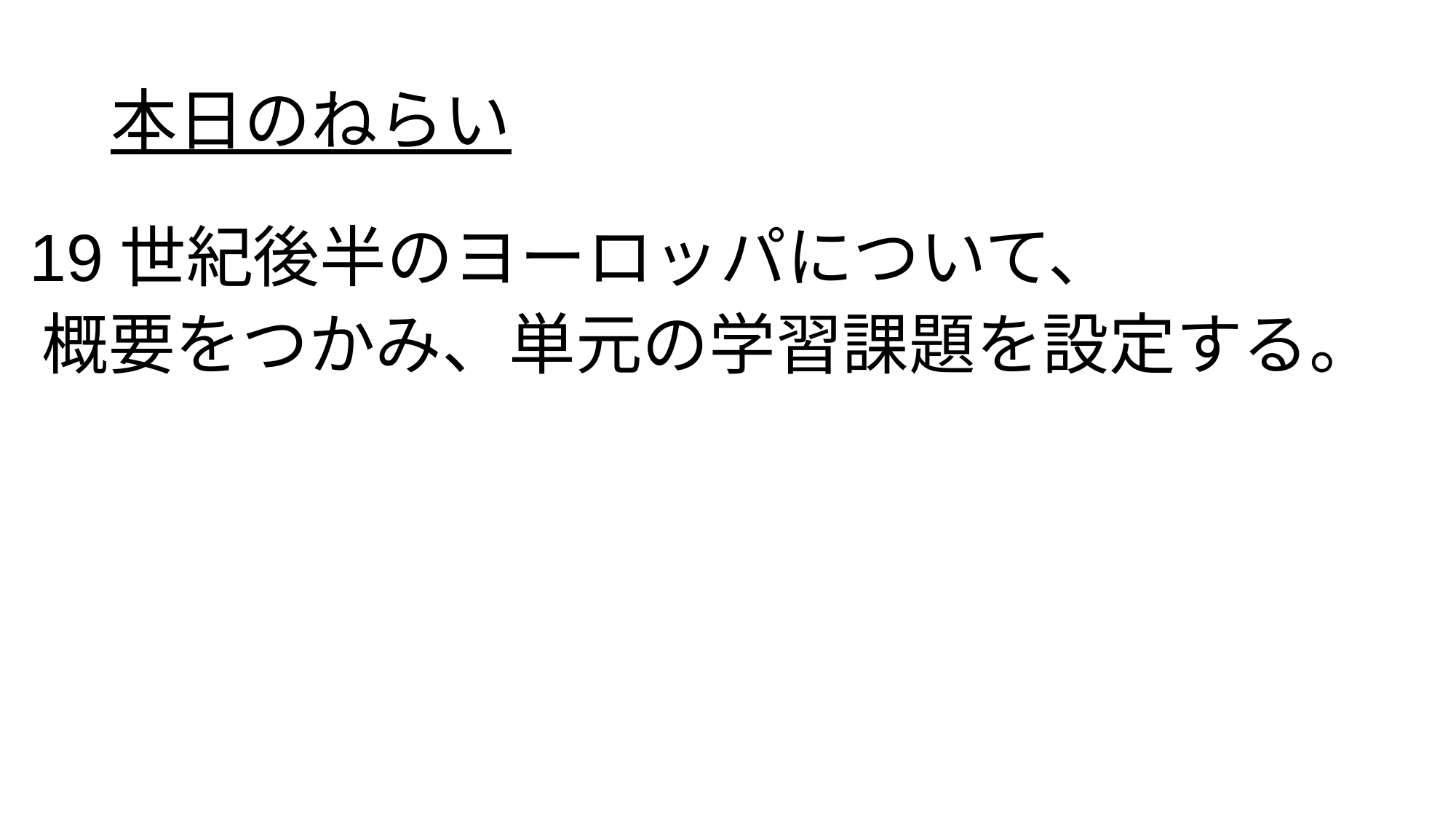

# 本日のねらい
 19世紀後半のヨーロッパについて、
 概要をつかみ、単元の学習課題を設定する。